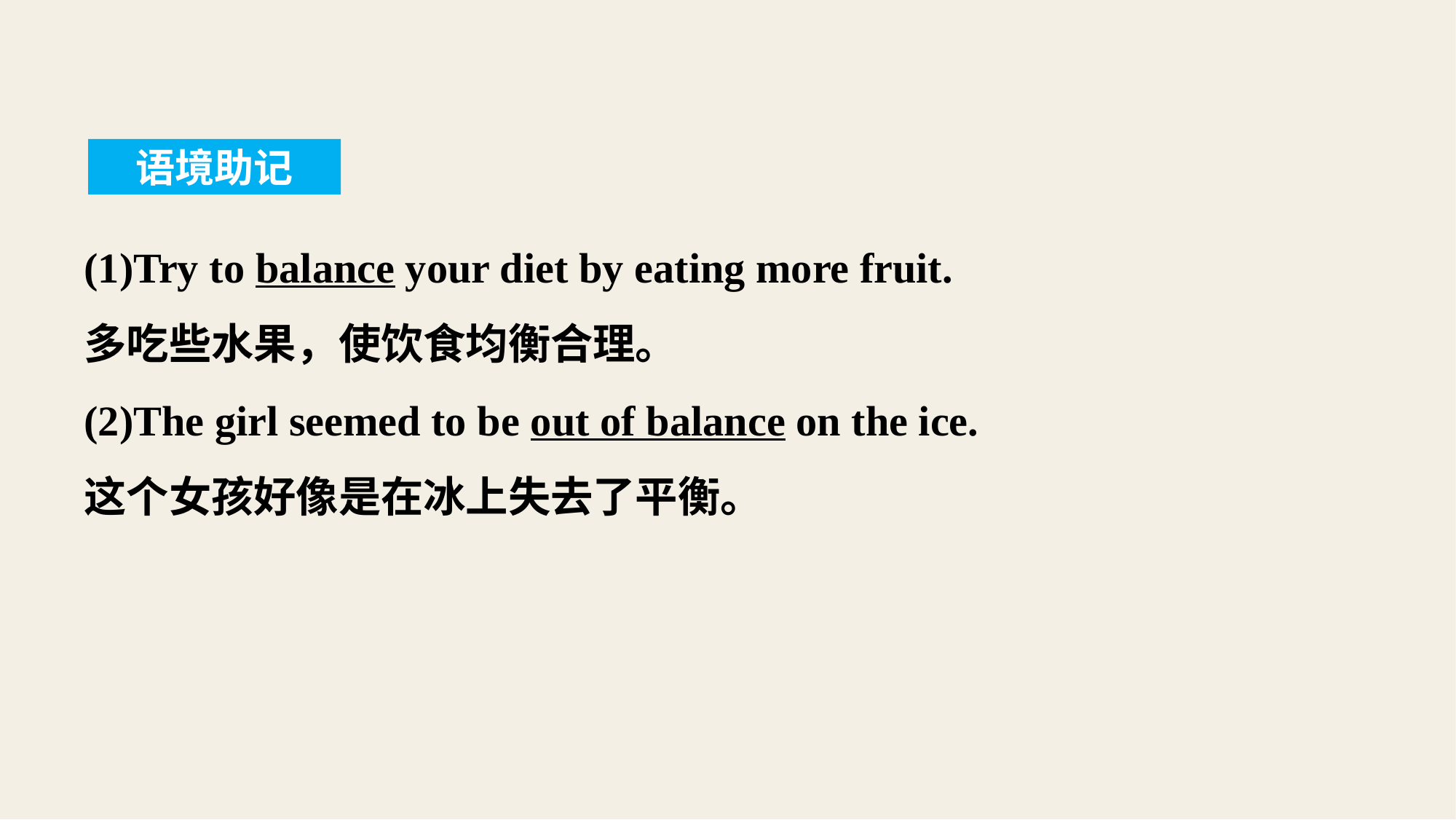

语境助记
(1)Try to balance your diet by eating more fruit.
多吃些水果，使饮食均衡合理。
(2)The girl seemed to be out of balance on the ice.
这个女孩好像是在冰上失去了平衡。